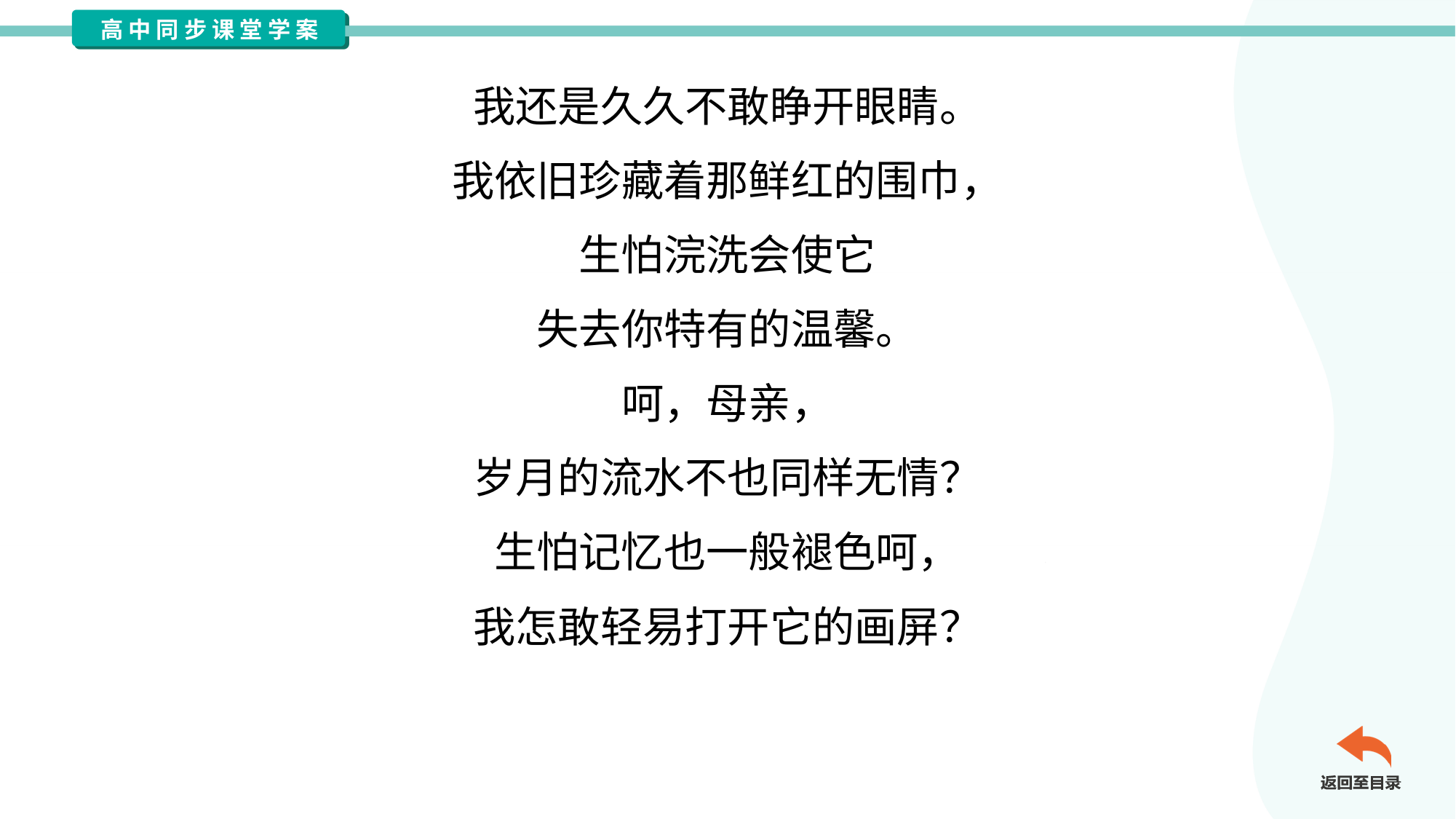

我还是久久不敢睁开眼睛。
我依旧珍藏着那鲜红的围巾，
生怕浣洗会使它
失去你特有的温馨。
呵，母亲，
岁月的流水不也同样无情？
生怕记忆也一般褪色呵，
我怎敢轻易打开它的画屏？
为了一根刺我曾向你哭喊，#1.1.15